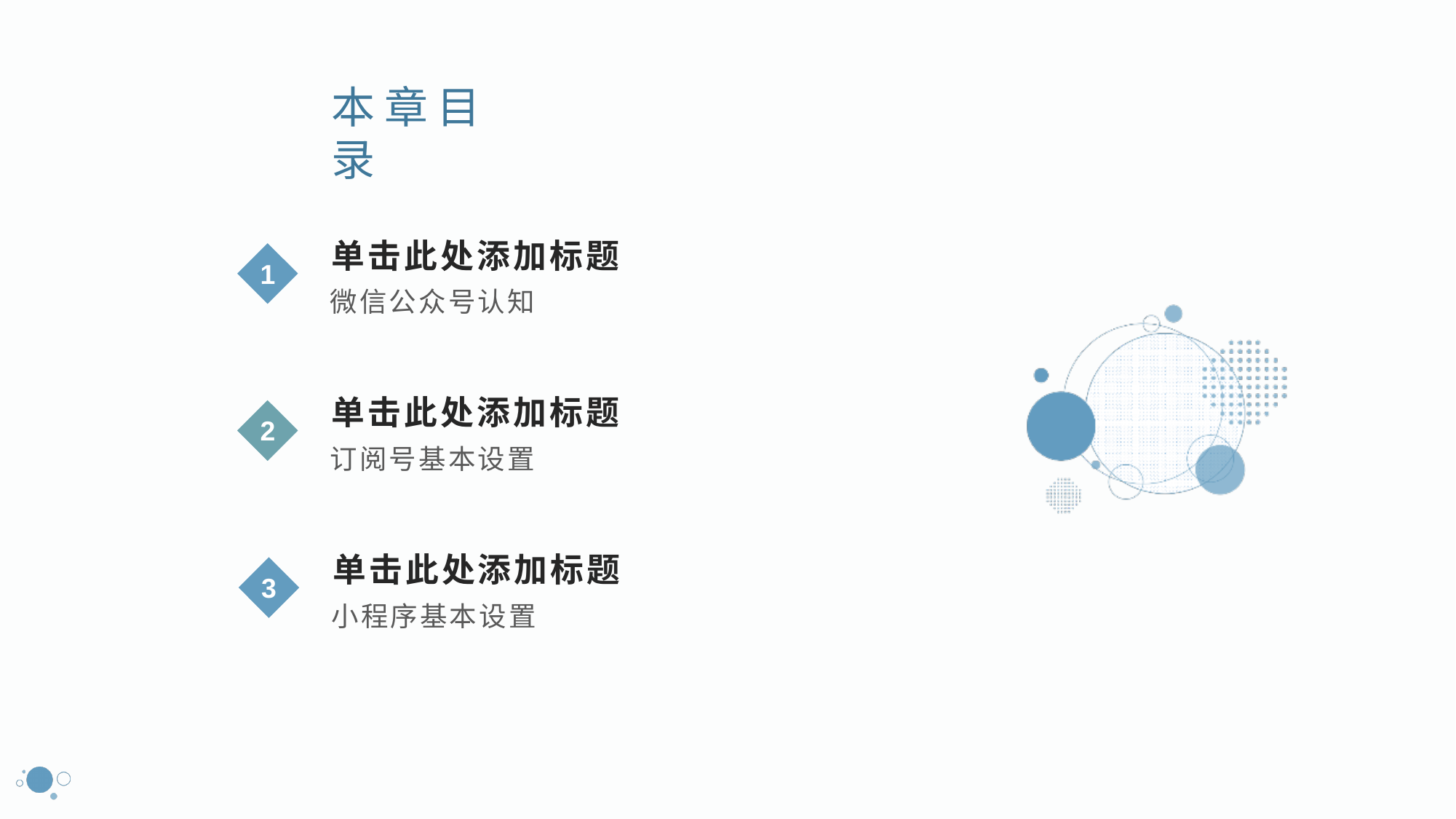

本章目录
单击此处添加标题

1
微信公众号认知
单击此处添加标题

2
订阅号基本设置
单击此处添加标题

3
小程序基本设置